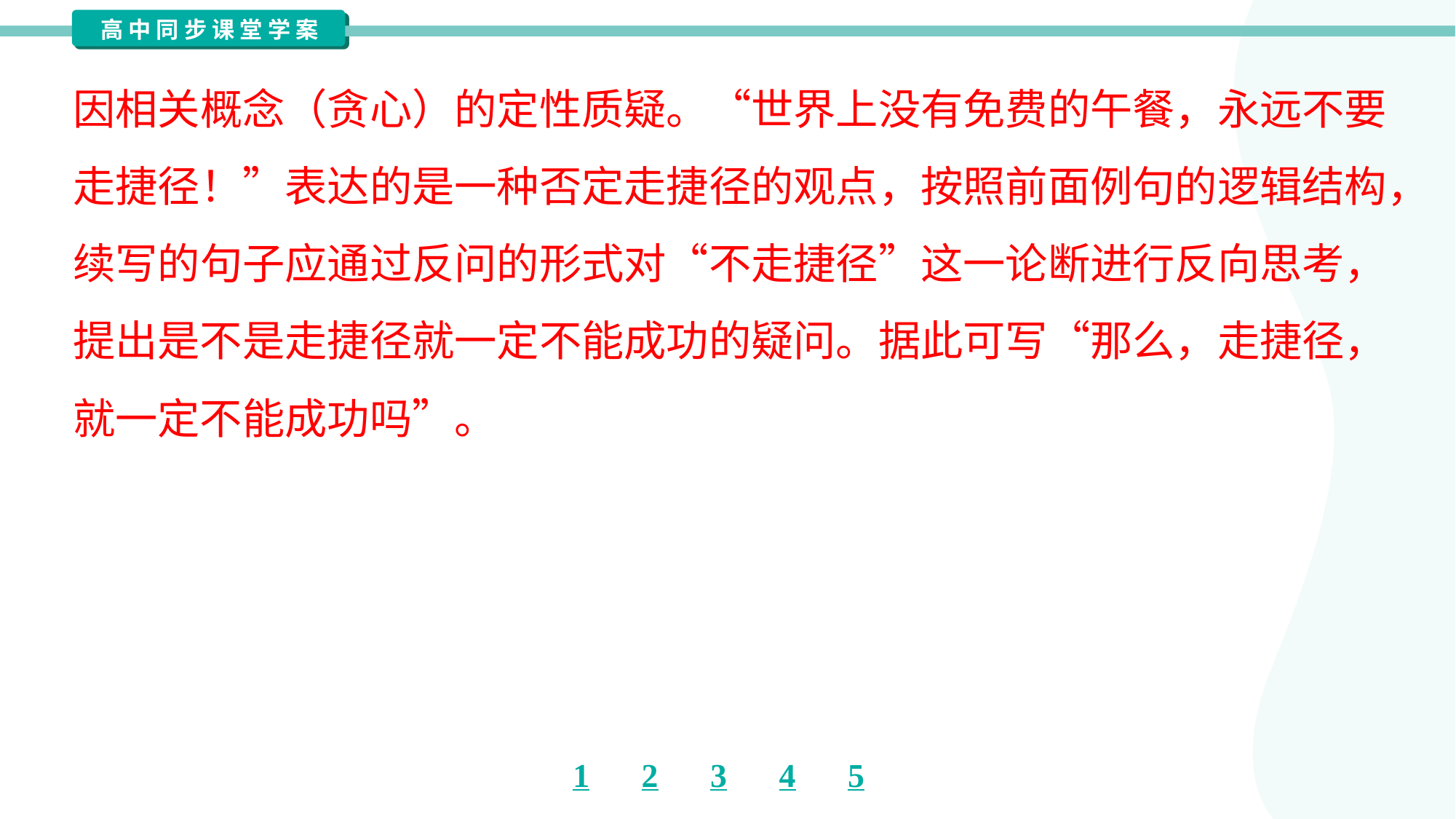

因相关概念（贪心）的定性质疑。“世界上没有免费的午餐，永远不要
走捷径！”表达的是一种否定走捷径的观点，按照前面例句的逻辑结构，
续写的句子应通过反问的形式对“不走捷径”这一论断进行反向思考，
提出是不是走捷径就一定不能成功的疑问。据此可写“那么，走捷径，
就一定不能成功吗”。